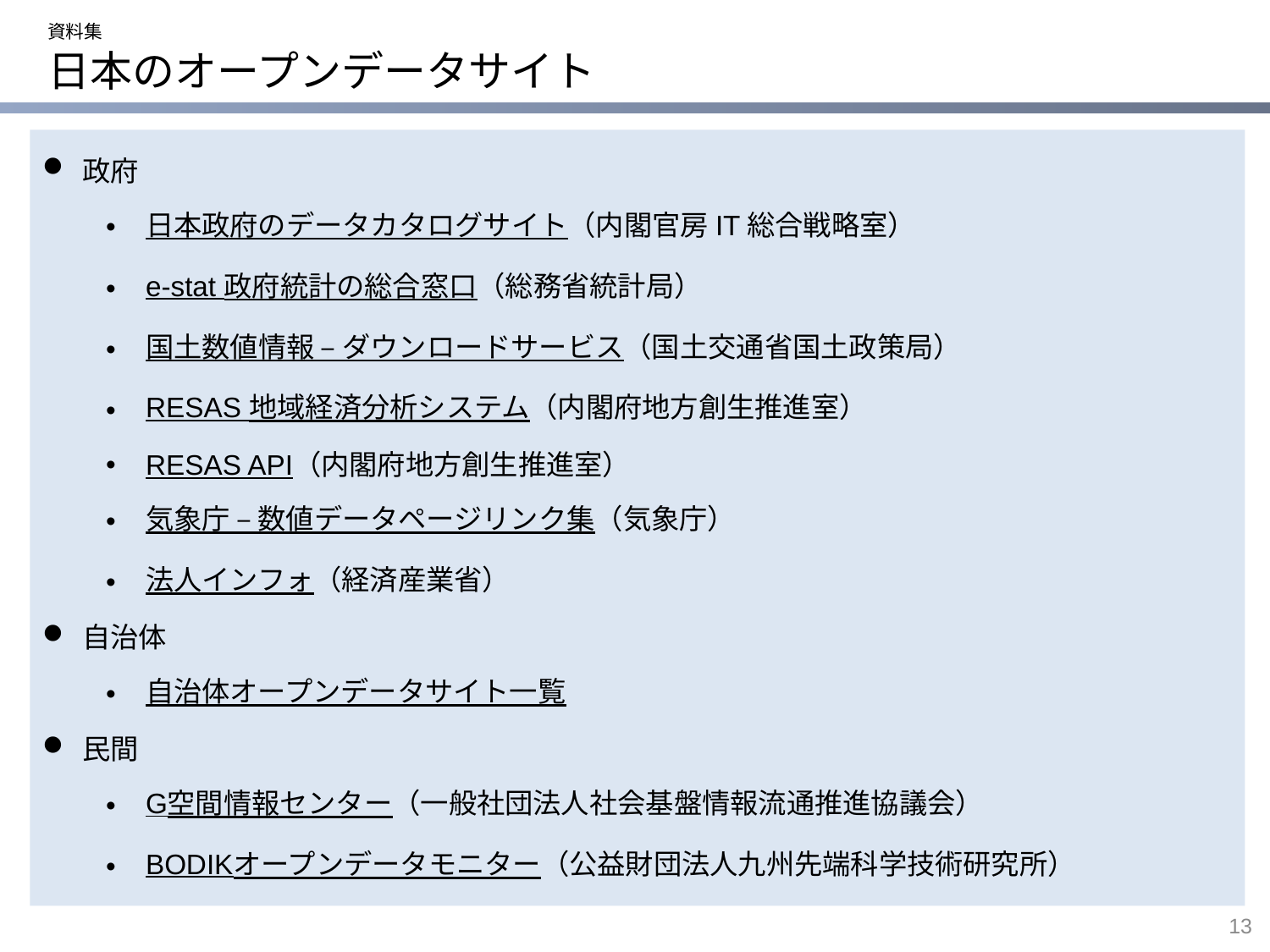

資料集
# 日本のオープンデータサイト
政府
日本政府のデータカタログサイト（内閣官房IT総合戦略室）
e-stat 政府統計の総合窓口（総務省統計局）
国土数値情報 – ダウンロードサービス（国土交通省国土政策局）
RESAS 地域経済分析システム（内閣府地方創生推進室）
RESAS API（内閣府地方創生推進室）
気象庁 – 数値データページリンク集（気象庁）
法人インフォ（経済産業省）
自治体
自治体オープンデータサイト一覧
民間
G空間情報センター（一般社団法人社会基盤情報流通推進協議会）
BODIKオープンデータモニター（公益財団法人九州先端科学技術研究所）
13